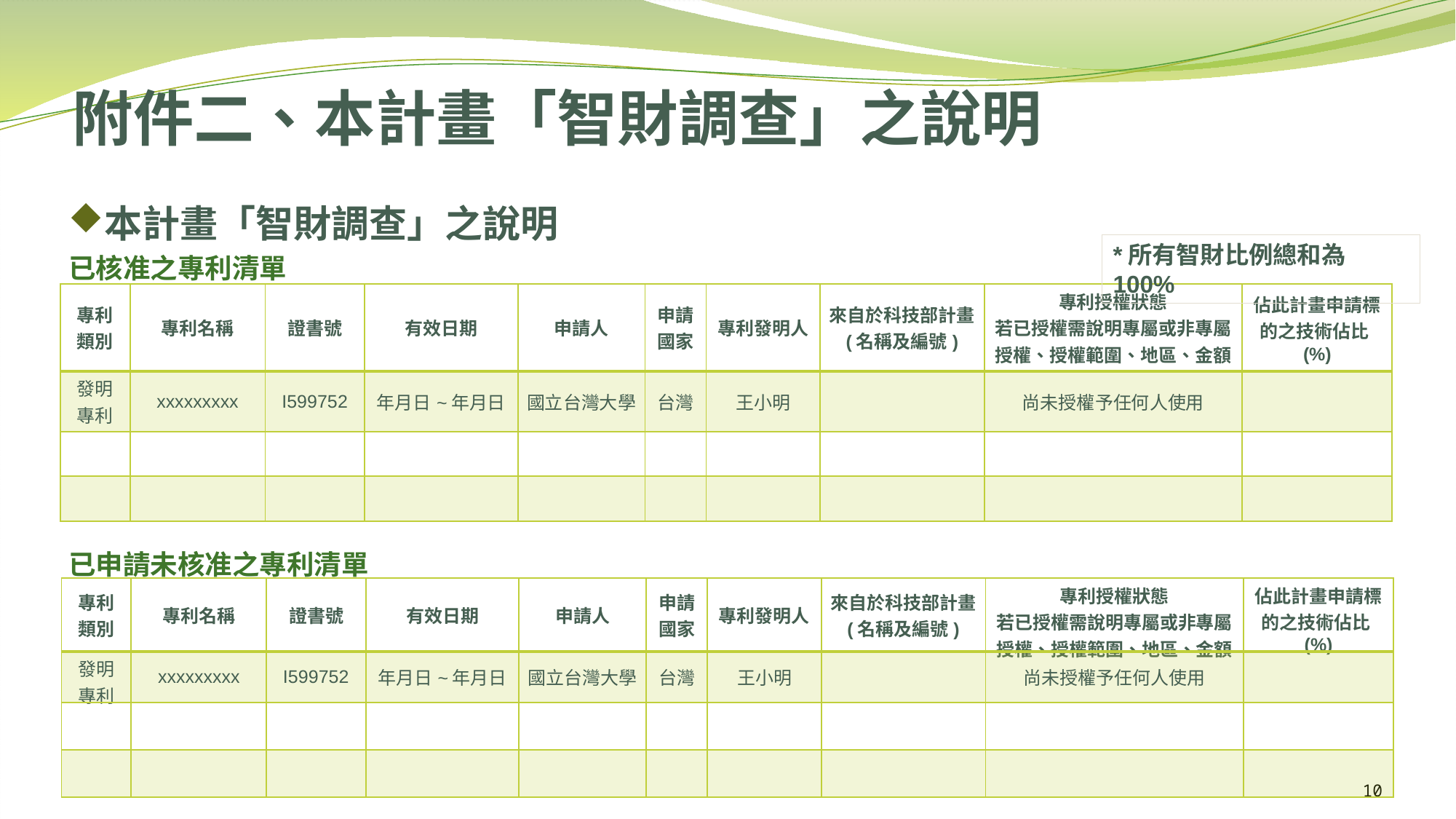

# 附件二、本計畫「智財調查」之說明
本計畫「智財調查」之說明
已核准之專利清單
*所有智財比例總和為100%
| 專利類別 | 專利名稱 | 證書號 | 有效日期 | 申請人 | 申請國家 | 專利發明人 | 來自於科技部計畫 (名稱及編號) | 專利授權狀態 若已授權需說明專屬或非專屬授權、授權範圍、地區、金額 | 佔此計畫申請標的之技術佔比(%) |
| --- | --- | --- | --- | --- | --- | --- | --- | --- | --- |
| 發明專利 | xxxxxxxxx | I599752 | 年月日~年月日 | 國立台灣大學 | 台灣 | 王小明 |  | 尚未授權予任何人使用 |  |
|  |  |  |  |  |  |  |  |  |  |
|  |  |  |  |  |  |  |  |  |  |
已申請未核准之專利清單
| 專利類別 | 專利名稱 | 證書號 | 有效日期 | 申請人 | 申請國家 | 專利發明人 | 來自於科技部計畫 (名稱及編號) | 專利授權狀態 若已授權需說明專屬或非專屬授權、授權範圍、地區、金額 | 佔此計畫申請標的之技術佔比(%) |
| --- | --- | --- | --- | --- | --- | --- | --- | --- | --- |
| 發明專利 | xxxxxxxxx | I599752 | 年月日~年月日 | 國立台灣大學 | 台灣 | 王小明 |  | 尚未授權予任何人使用 |  |
|  |  |  |  |  |  |  |  |  |  |
|  |  |  |  |  |  |  |  |  |  |
10